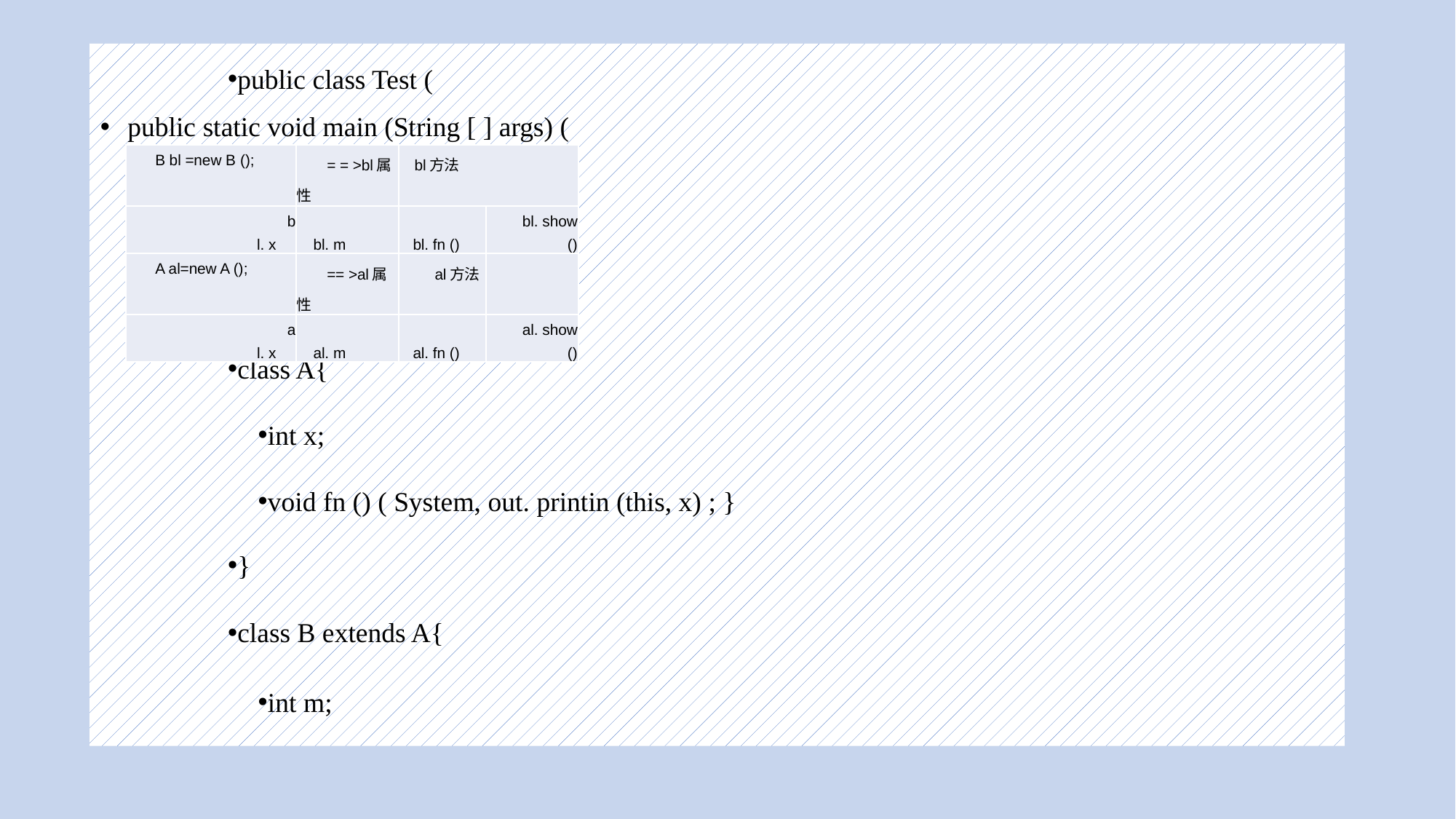

public class Test (
public static void main (String [ ] args) (

class A{
int x;
void fn () ( System, out. printin (this, x) ; }
}
class B extends A{
int m;

#
| B bl =new B (); | = = >bl属性 | bl方法 |  |
| --- | --- | --- | --- |
| bl. x | bl. m | bl. fn () | bl. show () |
| A al=new A (); | == >al属性 | al方法 |  |
| al. x | al. m | al. fn () | al. show () |